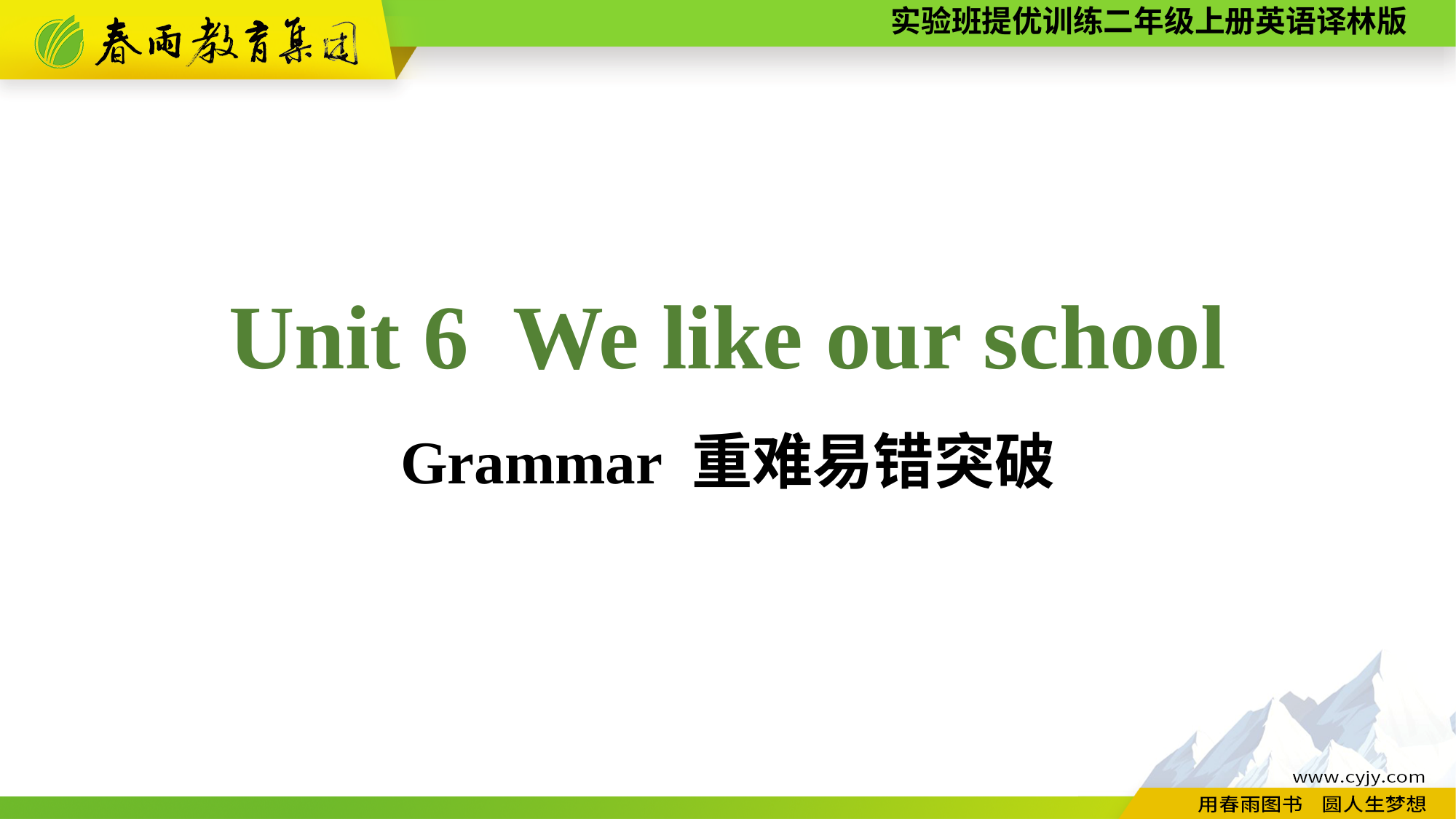

Unit 6  We like our school
Grammar 重难易错突破